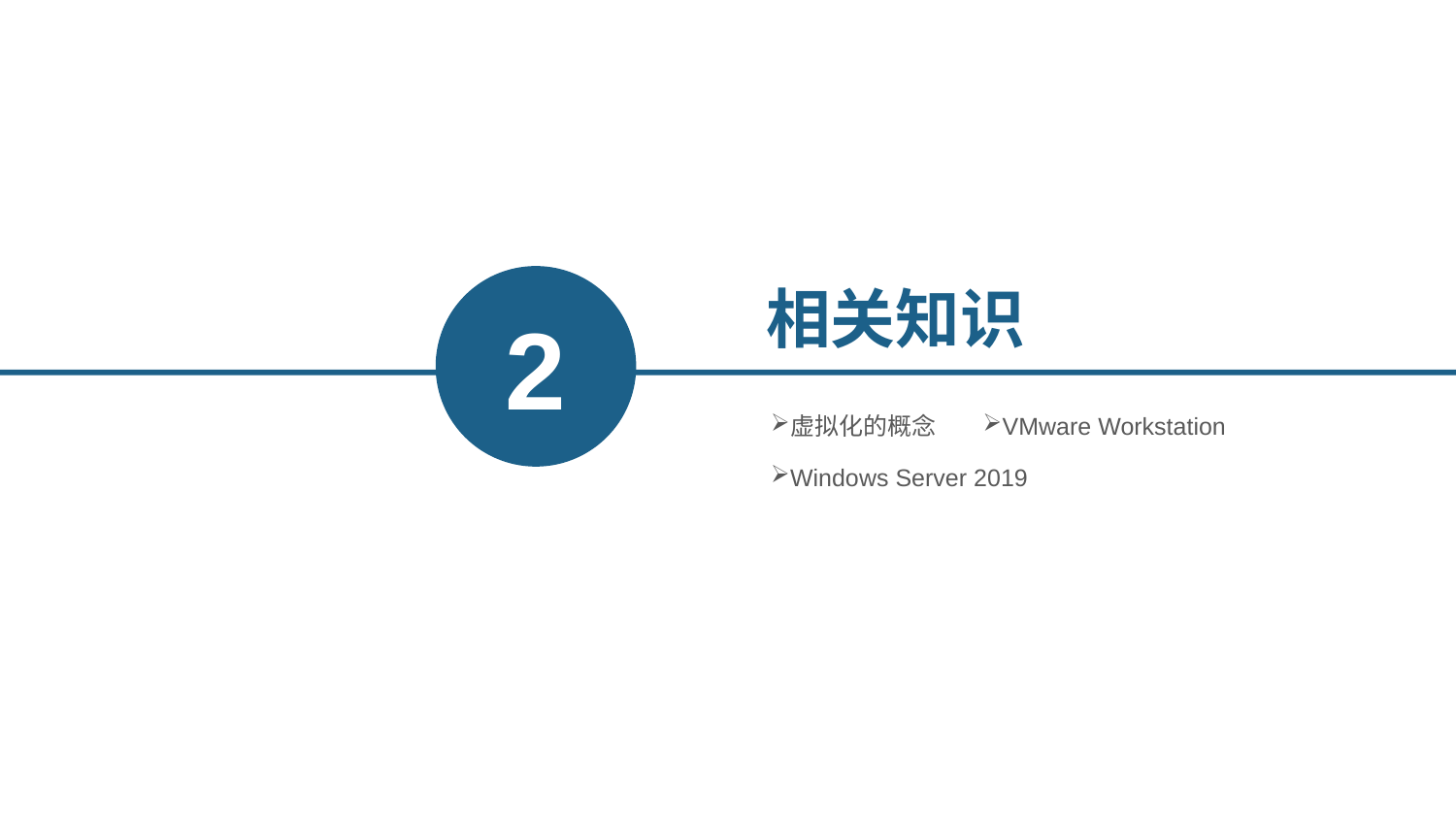

2
相关知识

虚拟化的概念
VMware Workstation
Windows Server 2019